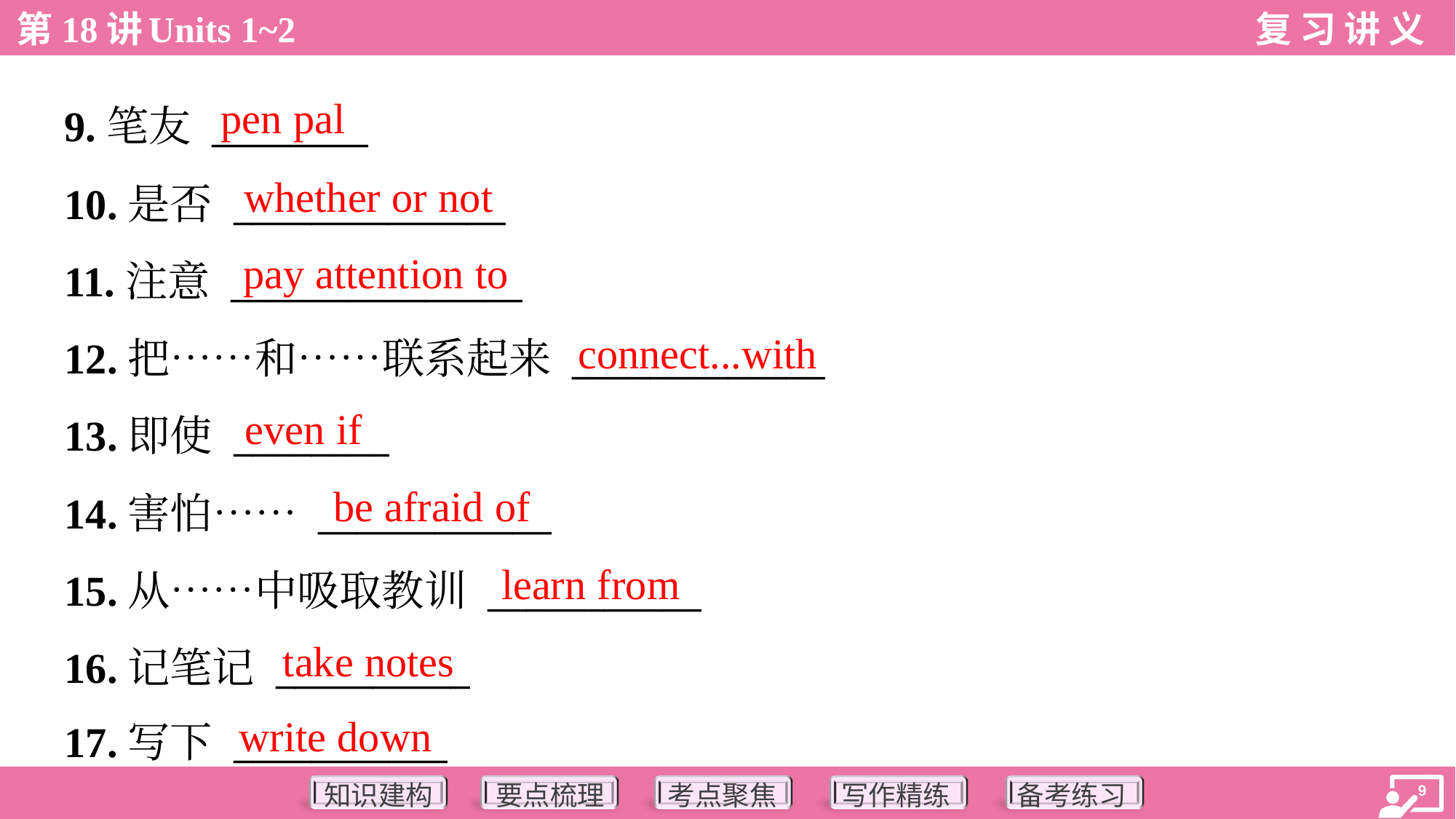

pen pal
9.笔友 ________
10.是否 ______________
11.注意 _______________
12.把……和……联系起来 _____________
13.即使 ________
14.害怕…… ____________
15.从……中吸取教训 ___________
16.记笔记 __________
17.写下 ___________
whether or not
pay attention to
connect...with
even if
be afraid of
learn from
take notes
write down